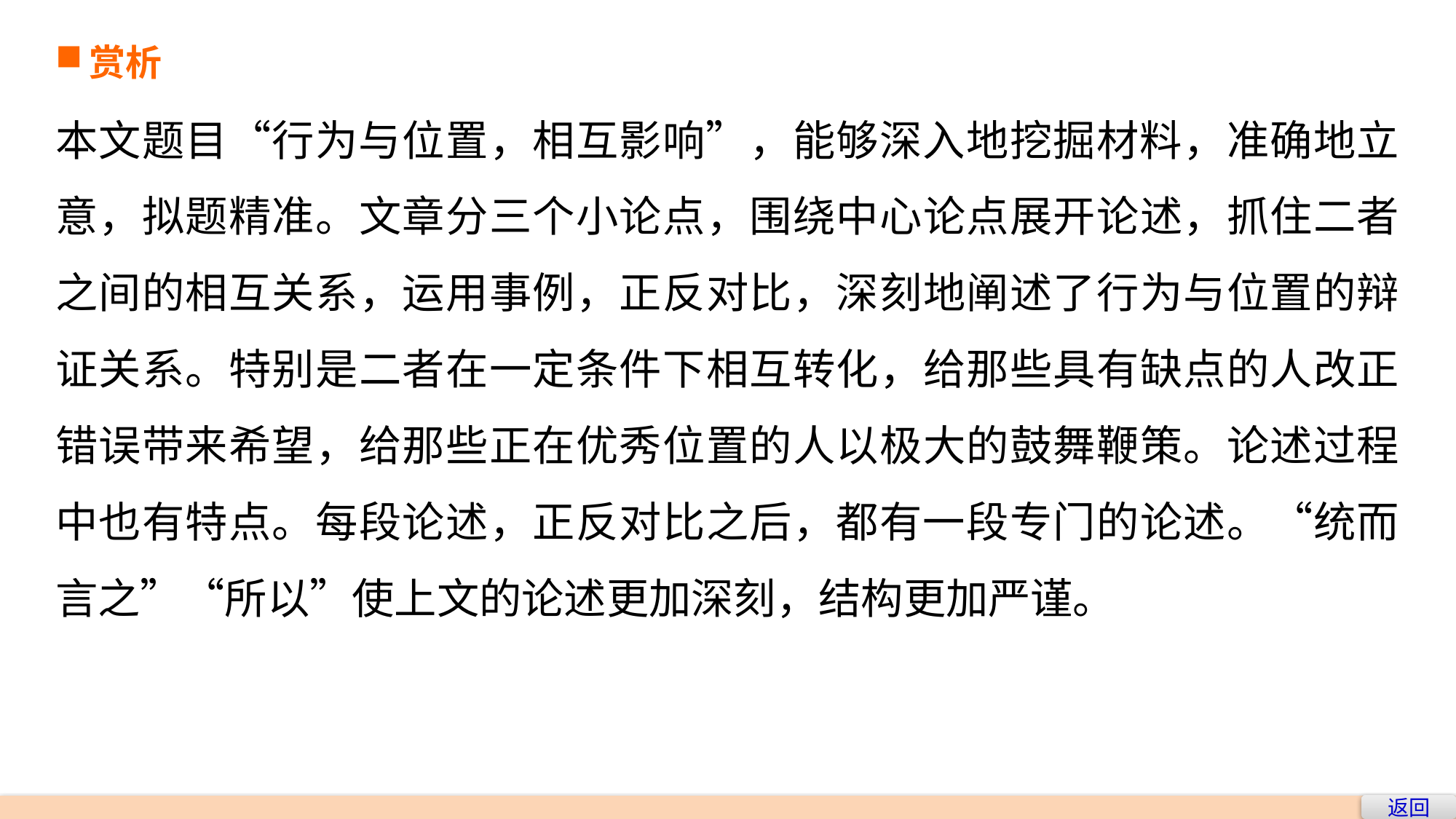

赏析
本文题目“行为与位置，相互影响”，能够深入地挖掘材料，准确地立意，拟题精准。文章分三个小论点，围绕中心论点展开论述，抓住二者之间的相互关系，运用事例，正反对比，深刻地阐述了行为与位置的辩证关系。特别是二者在一定条件下相互转化，给那些具有缺点的人改正错误带来希望，给那些正在优秀位置的人以极大的鼓舞鞭策。论述过程中也有特点。每段论述，正反对比之后，都有一段专门的论述。“统而言之”“所以”使上文的论述更加深刻，结构更加严谨。
返回